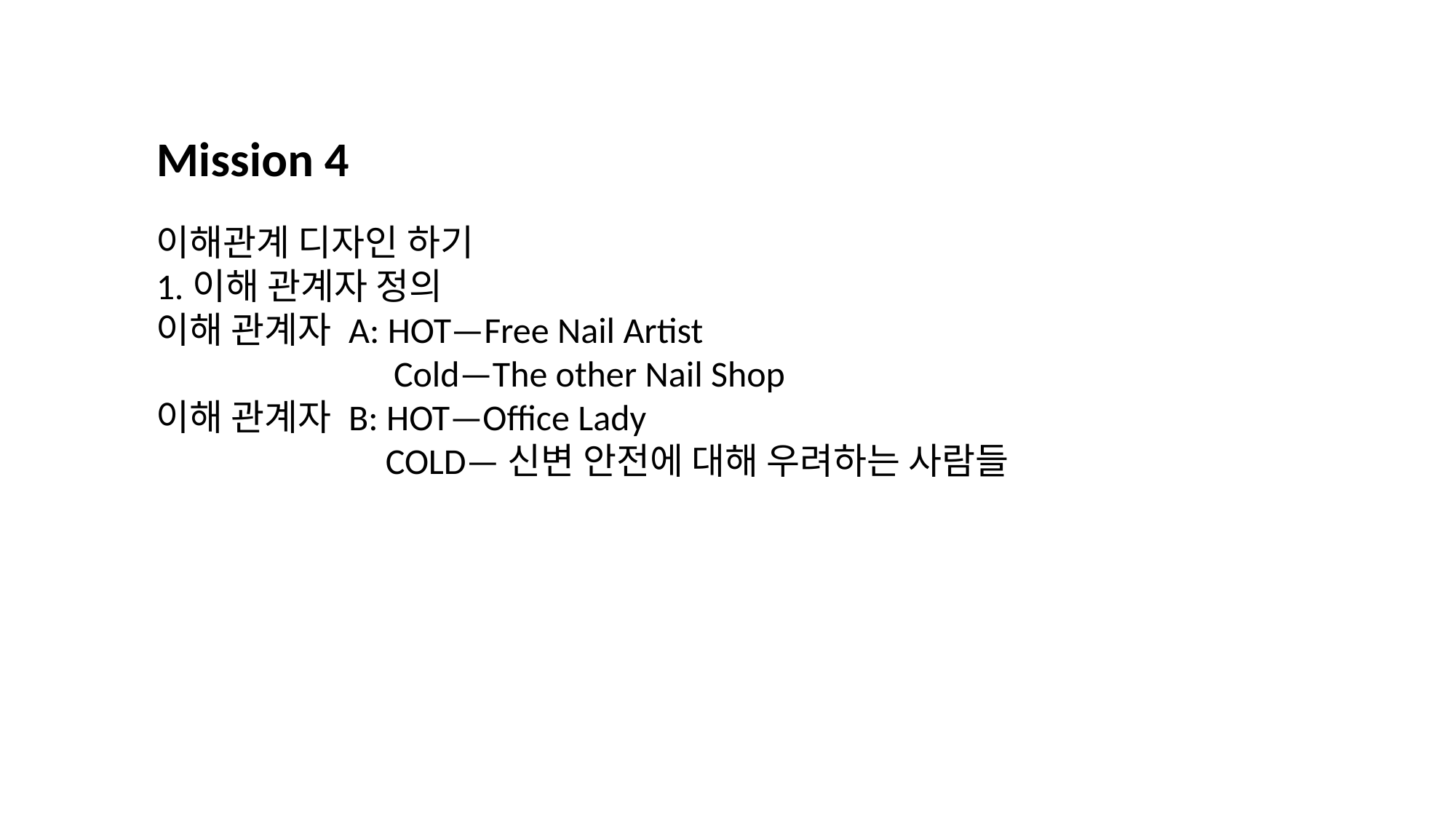

Mission 4

이해관계 디자인 하기
1.이해 관계자 정의
이해 관계자 A: HOT—Free Nail Artist
                             Cold—The other Nail Shop
이해 관계자 B: HOT—Office Lady
                            COLD—신변 안전에 대해 우려하는 사람들